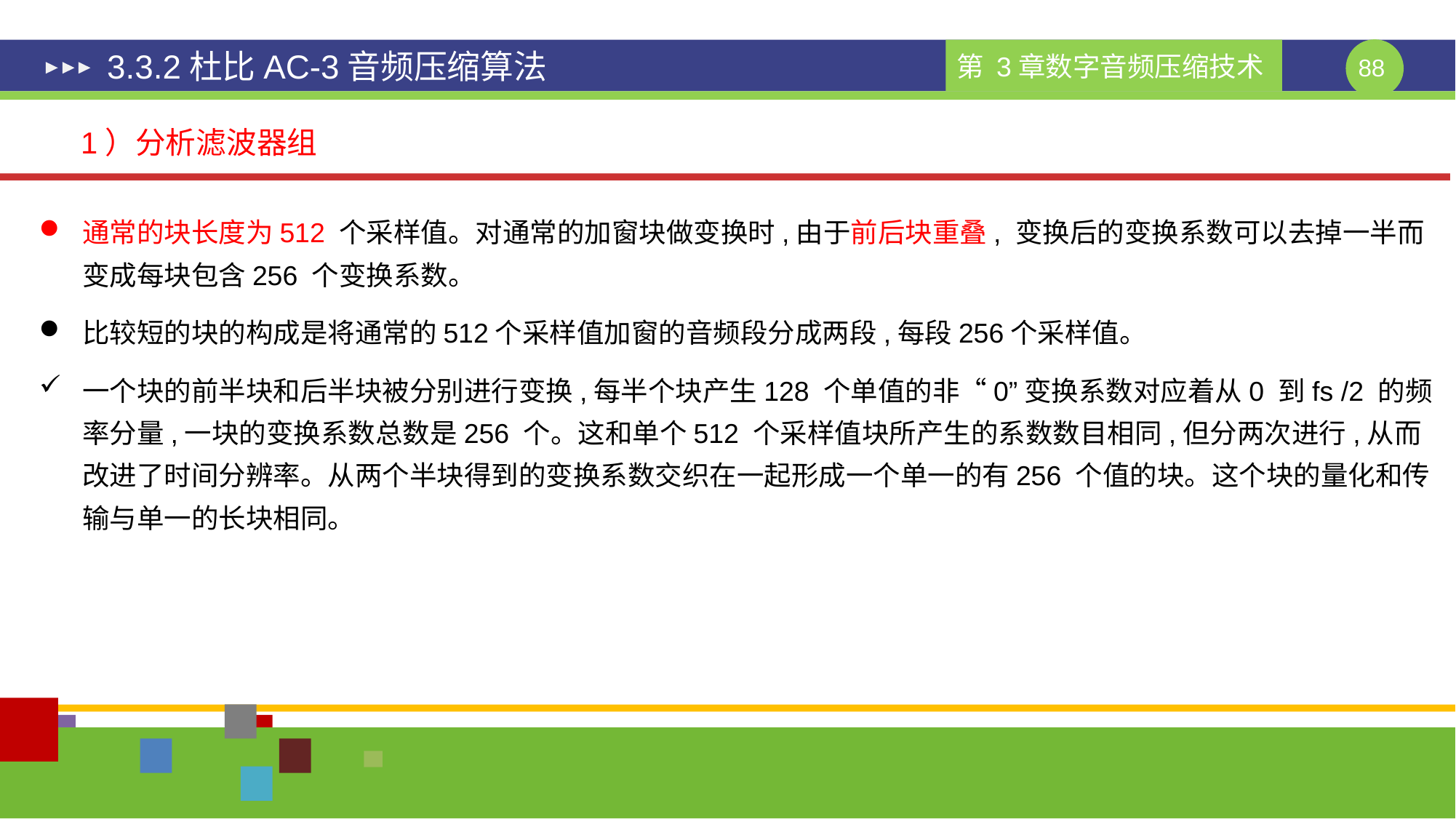

# 3.3.2杜比AC-3音频压缩算法
1）分析滤波器组

通常的块长度为512 个采样值。对通常的加窗块做变换时,由于前后块重叠, 变换后的变换系数可以去掉一半而变成每块包含256 个变换系数。
比较短的块的构成是将通常的512个采样值加窗的音频段分成两段,每段256个采样值。
一个块的前半块和后半块被分别进行变换,每半个块产生128 个单值的非“0”变换系数对应着从0 到fs /2 的频率分量,一块的变换系数总数是256 个。这和单个512 个采样值块所产生的系数数目相同,但分两次进行,从而改进了时间分辨率。从两个半块得到的变换系数交织在一起形成一个单一的有256 个值的块。这个块的量化和传输与单一的长块相同。